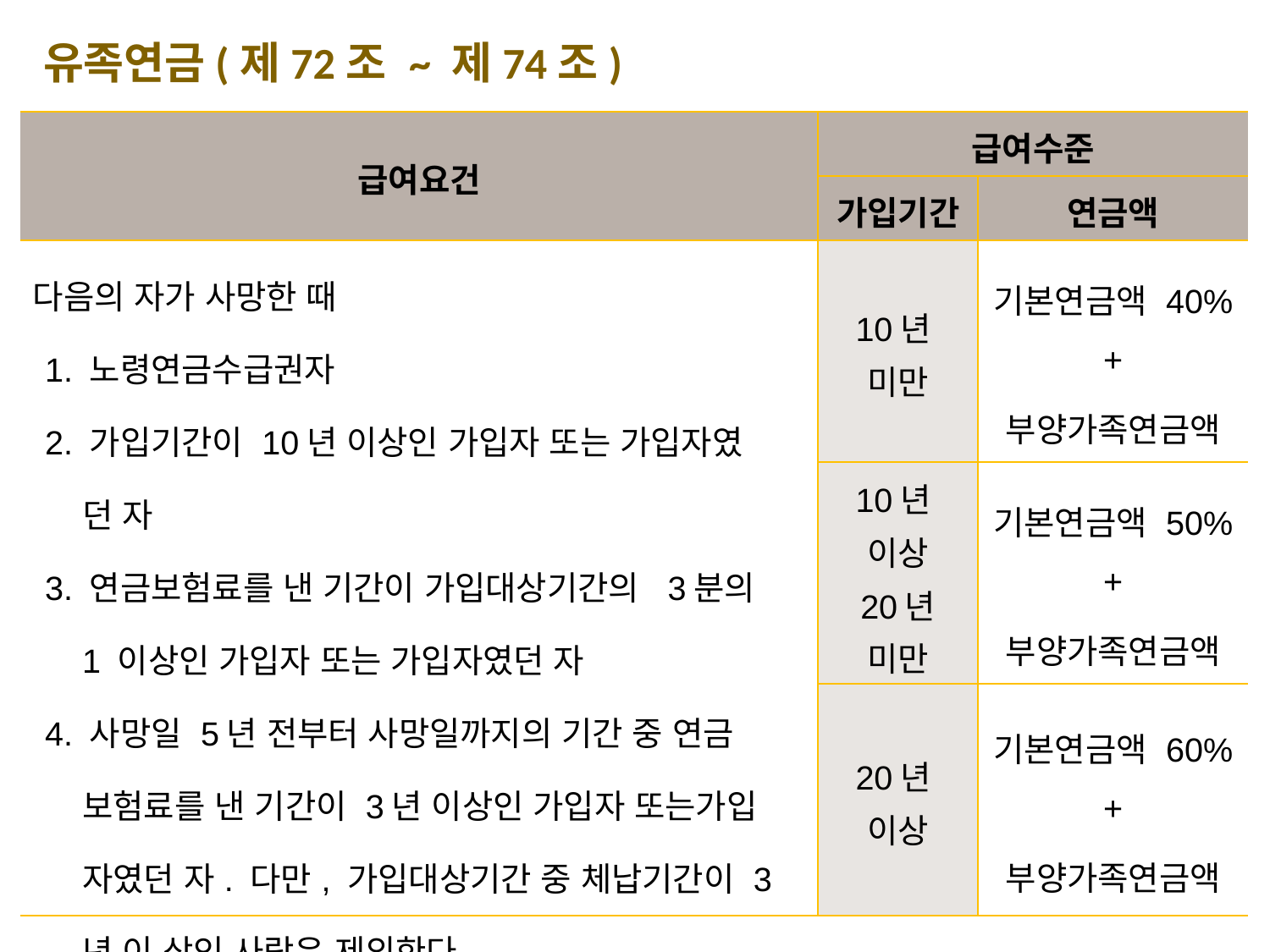

유족연금(제72조 ~ 제74조)
| 급여요건 | 급여수준 |  |
| --- | --- | --- |
|  | 가입기간 | 연금액 |
| 다음의 자가 사망한 때 1. 노령연금수급권자 2. 가입기간이 10년 이상인 가입자 또는 가입자였 던 자 3. 연금보험료를 낸 기간이 가입대상기간의 3분의 1 이상인 가입자 또는 가입자였던 자 4. 사망일 5년 전부터 사망일까지의 기간 중 연금 보험료를 낸 기간이 3년 이상인 가입자 또는가입 자였던 자. 다만, 가입대상기간 중 체납기간이 3 년 이 상인 사람은 제외한다. 5. 장애등급이 2급 이상인 장애연금 수급권자 | 10년 미만 | 기본연금액 40% + 부양가족연금액 |
|  | 10년 이상 20년 미만 | 기본연금액 50% + 부양가족연금액 |
|  | 20년 이상 | 기본연금액 60% + 부양가족연금액 |